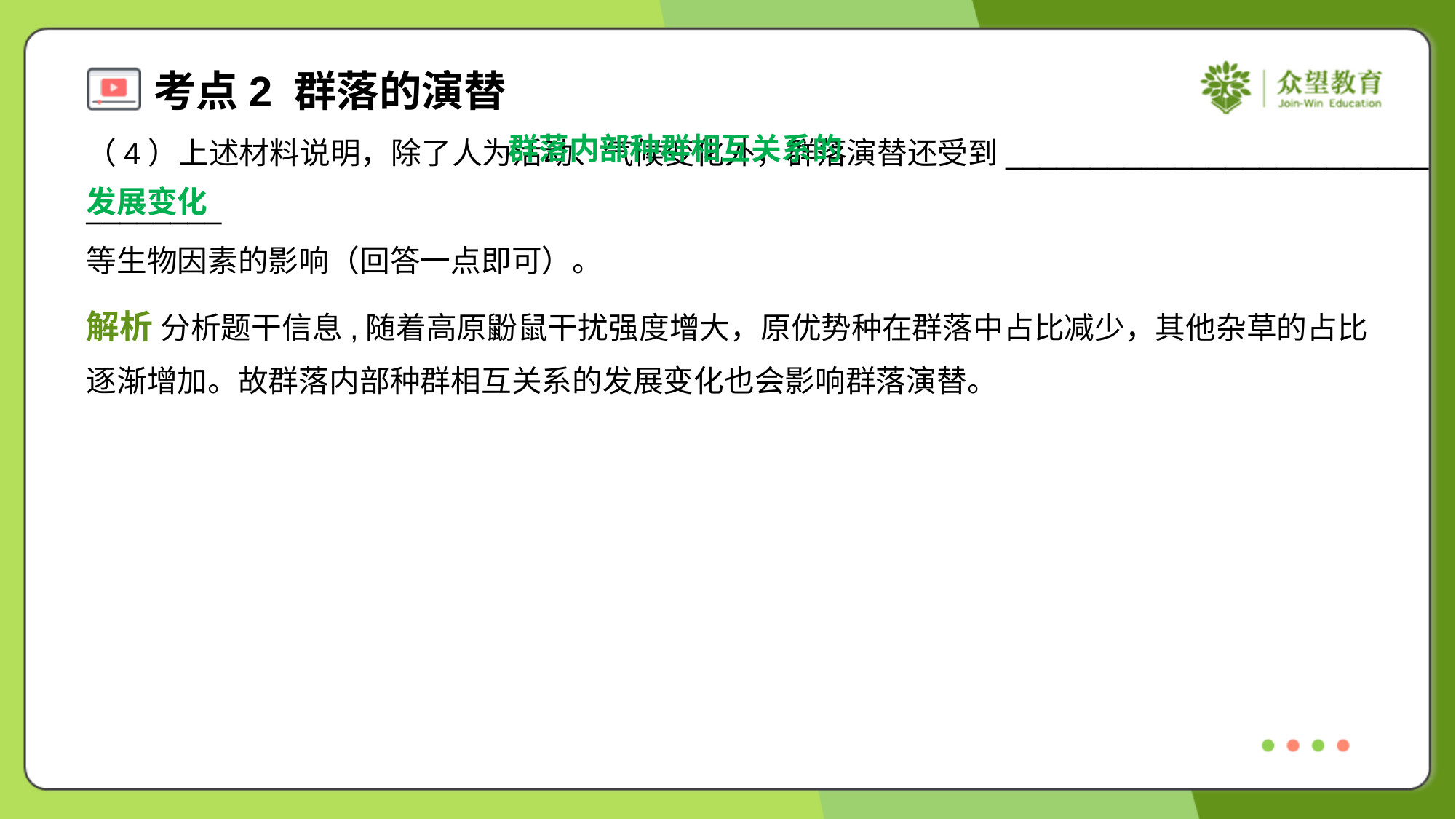

群落内部种群相互关系的
发展变化
（4）上述材料说明，除了人为活动、气候变化外，群落演替还受到_________________________
________
等生物因素的影响（回答一点即可）。
解析 分析题干信息,随着高原鼢鼠干扰强度增大，原优势种在群落中占比减少，其他杂草的占比
逐渐增加。故群落内部种群相互关系的发展变化也会影响群落演替。